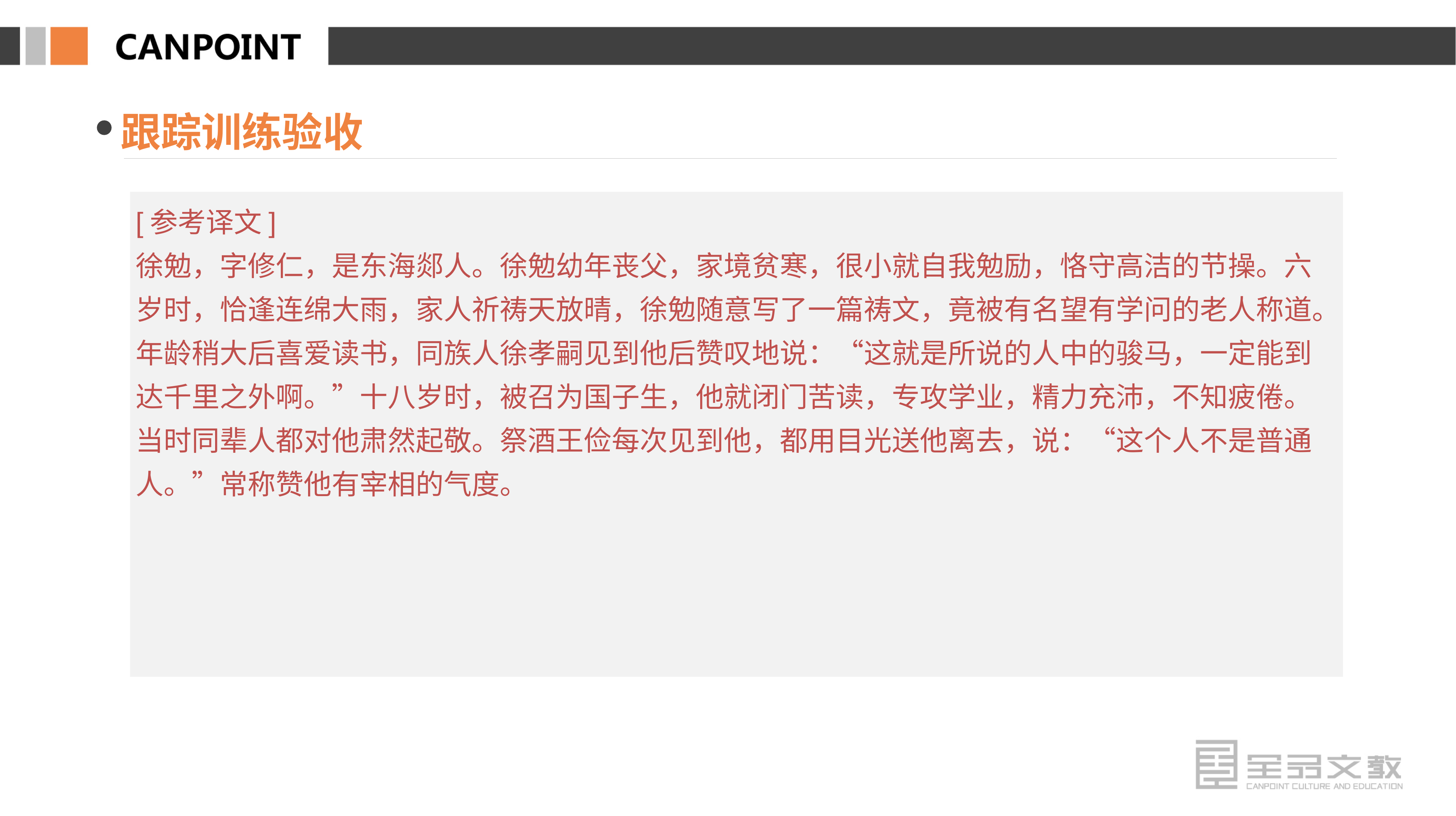

跟踪训练验收

[参考译文]
徐勉，字修仁，是东海郯人。徐勉幼年丧父，家境贫寒，很小就自我勉励，恪守高洁的节操。六岁时，恰逢连绵大雨，家人祈祷天放晴，徐勉随意写了一篇祷文，竟被有名望有学问的老人称道。年龄稍大后喜爱读书，同族人徐孝嗣见到他后赞叹地说：“这就是所说的人中的骏马，一定能到达千里之外啊。”十八岁时，被召为国子生，他就闭门苦读，专攻学业，精力充沛，不知疲倦。当时同辈人都对他肃然起敬。祭酒王俭每次见到他，都用目光送他离去，说：“这个人不是普通人。”常称赞他有宰相的气度。